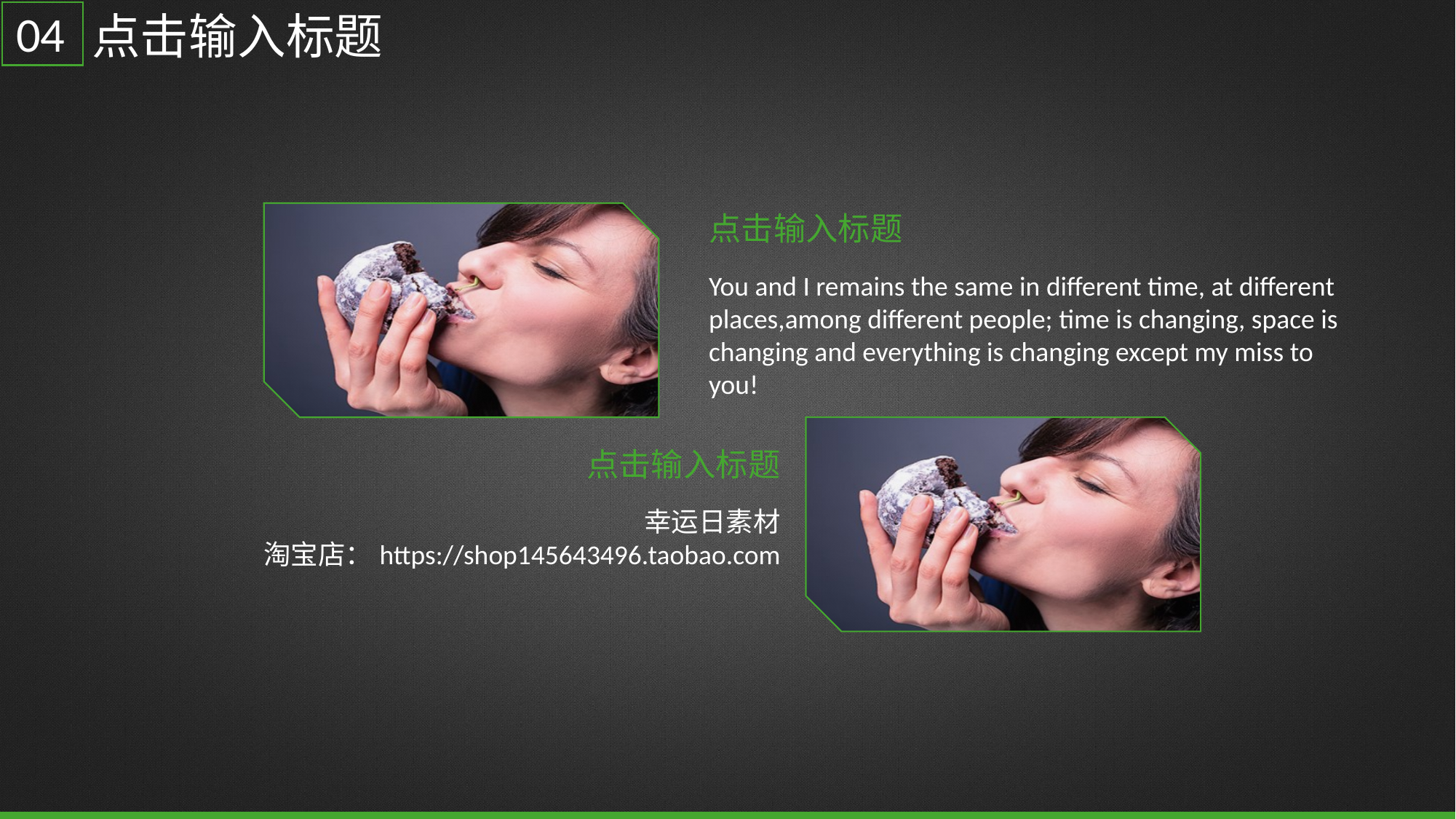

04
点击输入标题

点击输入标题
You and I remains the same in different time, at different places,among different people; time is changing, space is changing and everything is changing except my miss to you!

点击输入标题
幸运日素材 淘宝店：https://shop145643496.taobao.com